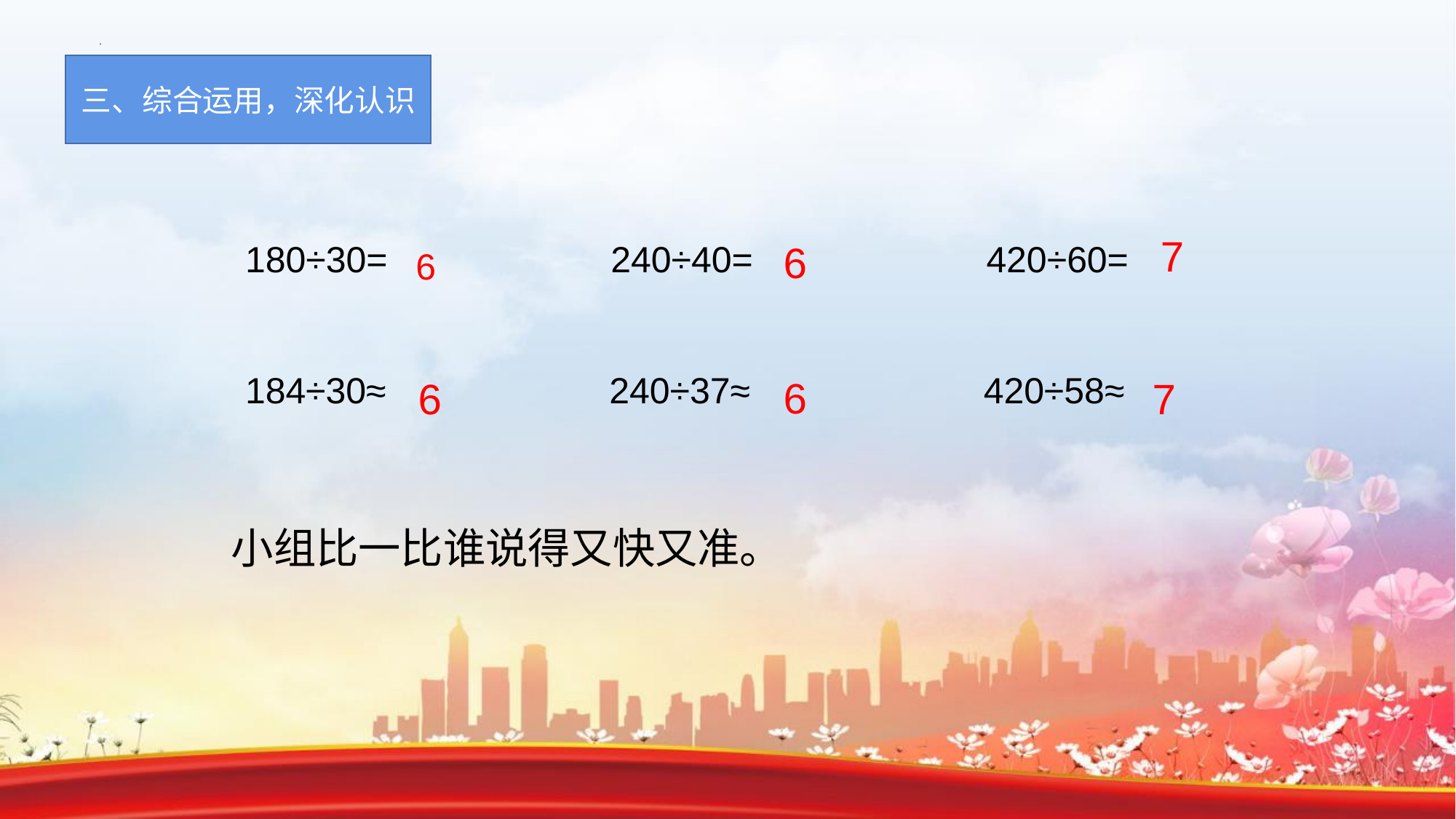

三、综合运用，深化认识
7
6
180÷30=                      240÷40=                       420÷60=

184÷30≈                      240÷37≈                       420÷58≈
6
6
6
7
小组比一比谁说得又快又准。